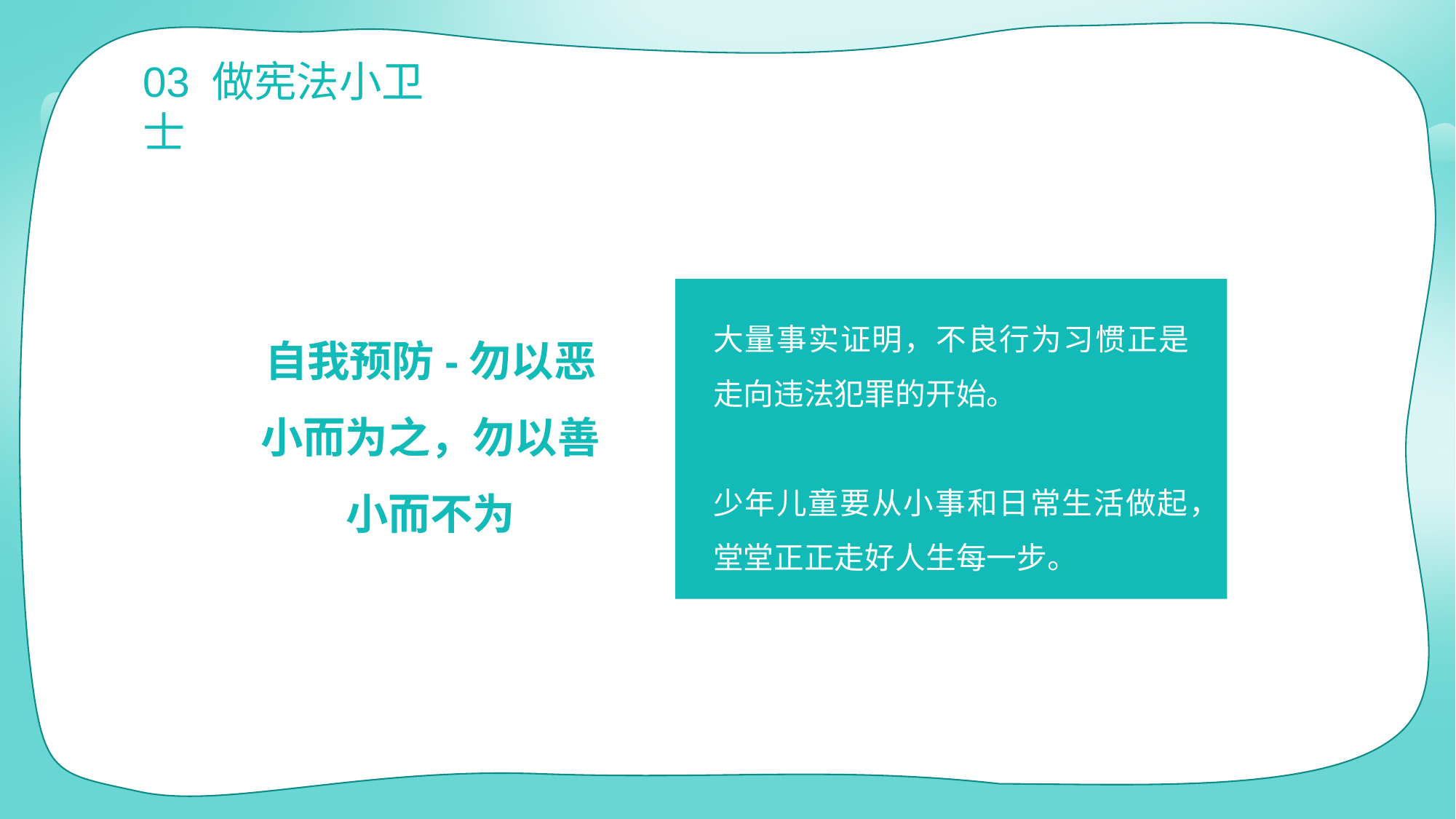

大量事实证明，不良行为习惯正是走向违法犯罪的开始。

少年儿童要从小事和日常生活做起，堂堂正正走好人生每一步。
自我预防-勿以恶小而为之，勿以善小而不为